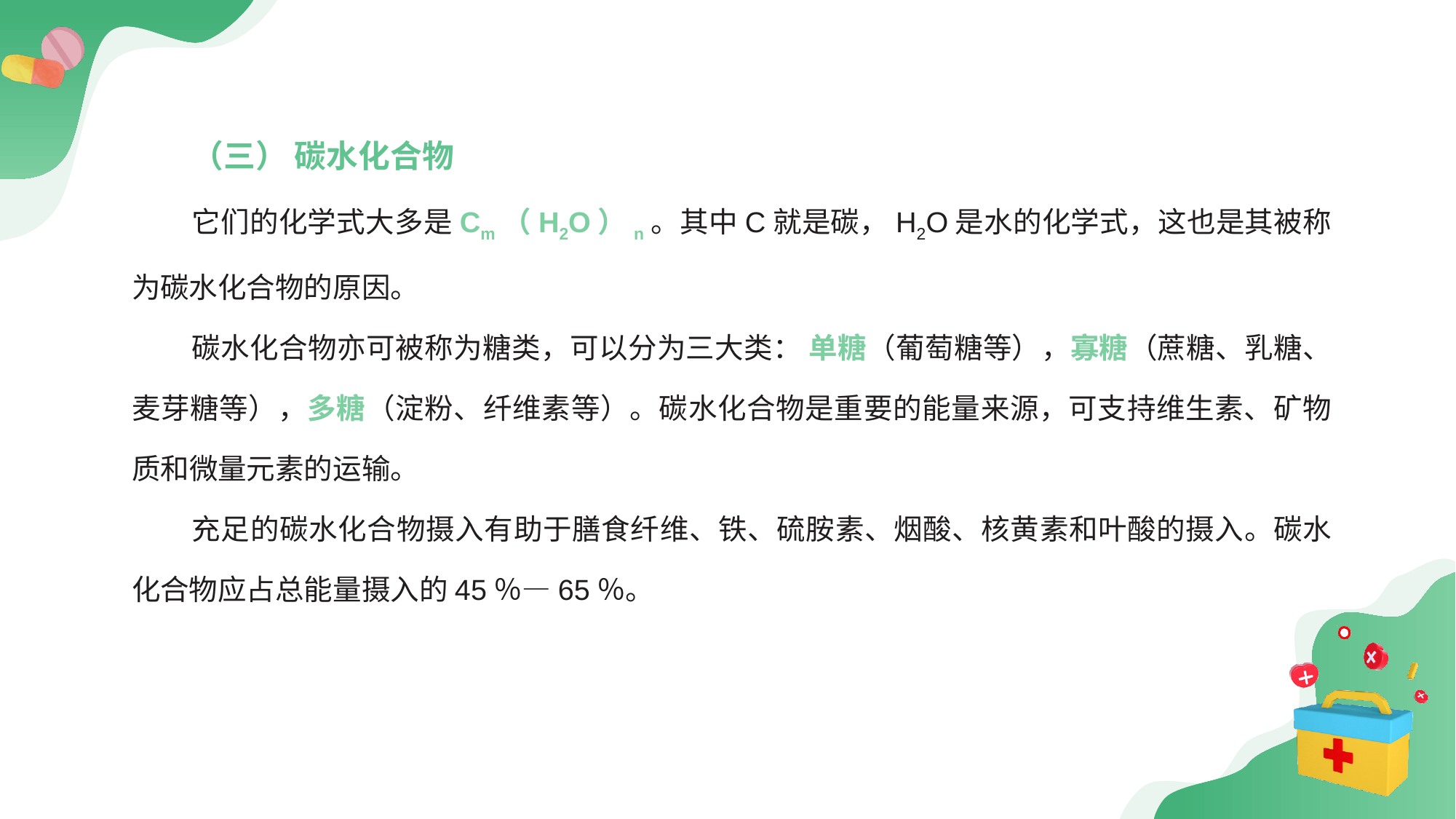

（三） 碳水化合物
它们的化学式大多是Cm（H2O）n。其中C就是碳，H2O是水的化学式，这也是其被称为碳水化合物的原因。
碳水化合物亦可被称为糖类，可以分为三大类： 单糖（葡萄糖等），寡糖（蔗糖、乳糖、麦芽糖等），多糖（淀粉、纤维素等）。碳水化合物是重要的能量来源，可支持维生素、矿物质和微量元素的运输。
充足的碳水化合物摄入有助于膳食纤维、铁、硫胺素、烟酸、核黄素和叶酸的摄入。碳水化合物应占总能量摄入的45％—65％。